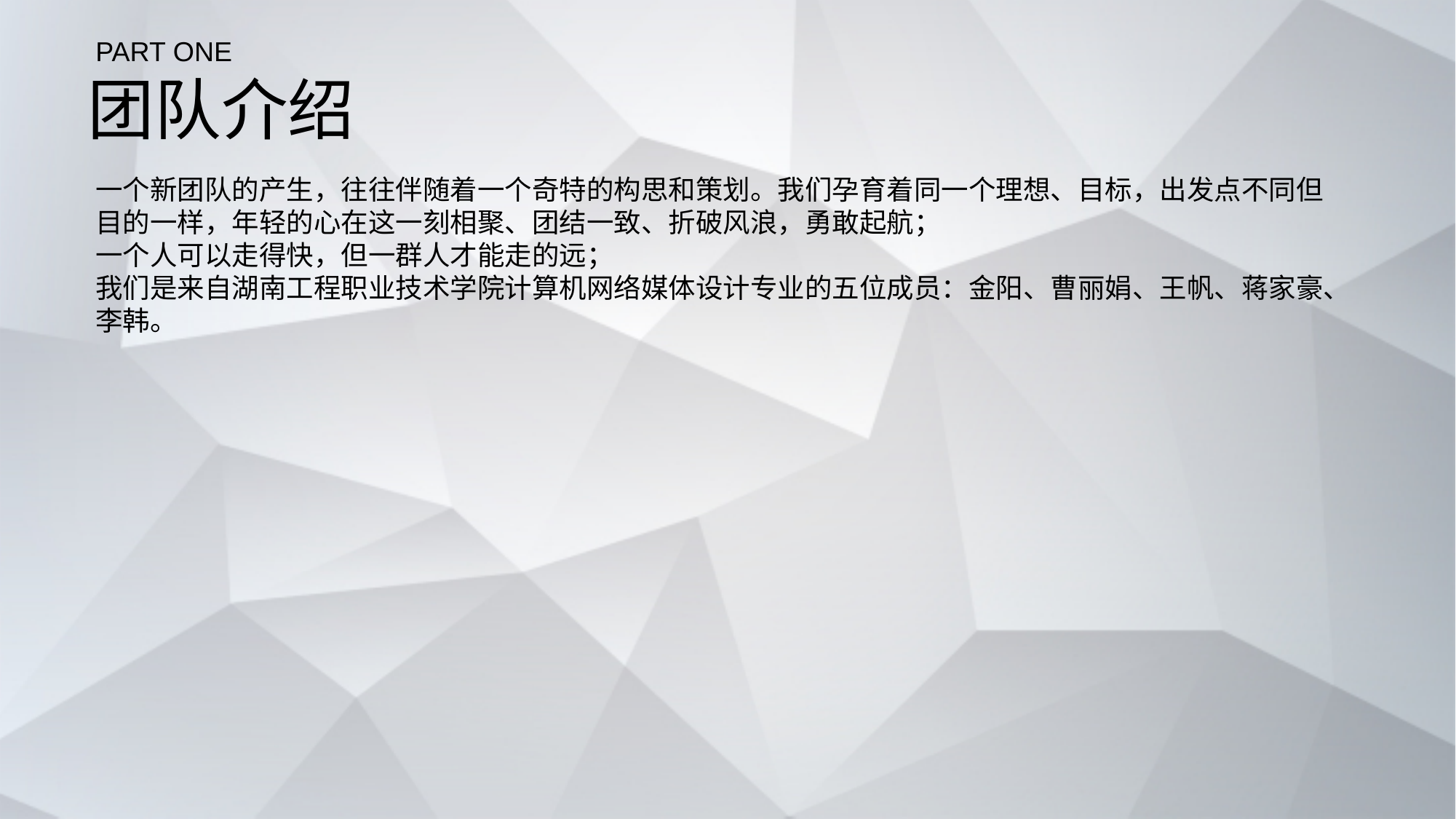

PART ONE
团队介绍
一个新团队的产生，往往伴随着一个奇特的构思和策划。我们孕育着同一个理想、目标，出发点不同但目的一样，年轻的心在这一刻相聚、团结一致、折破风浪，勇敢起航；
一个人可以走得快，但一群人才能走的远；
我们是来自湖南工程职业技术学院计算机网络媒体设计专业的五位成员：金阳、曹丽娟、王帆、蒋家豪、李韩。